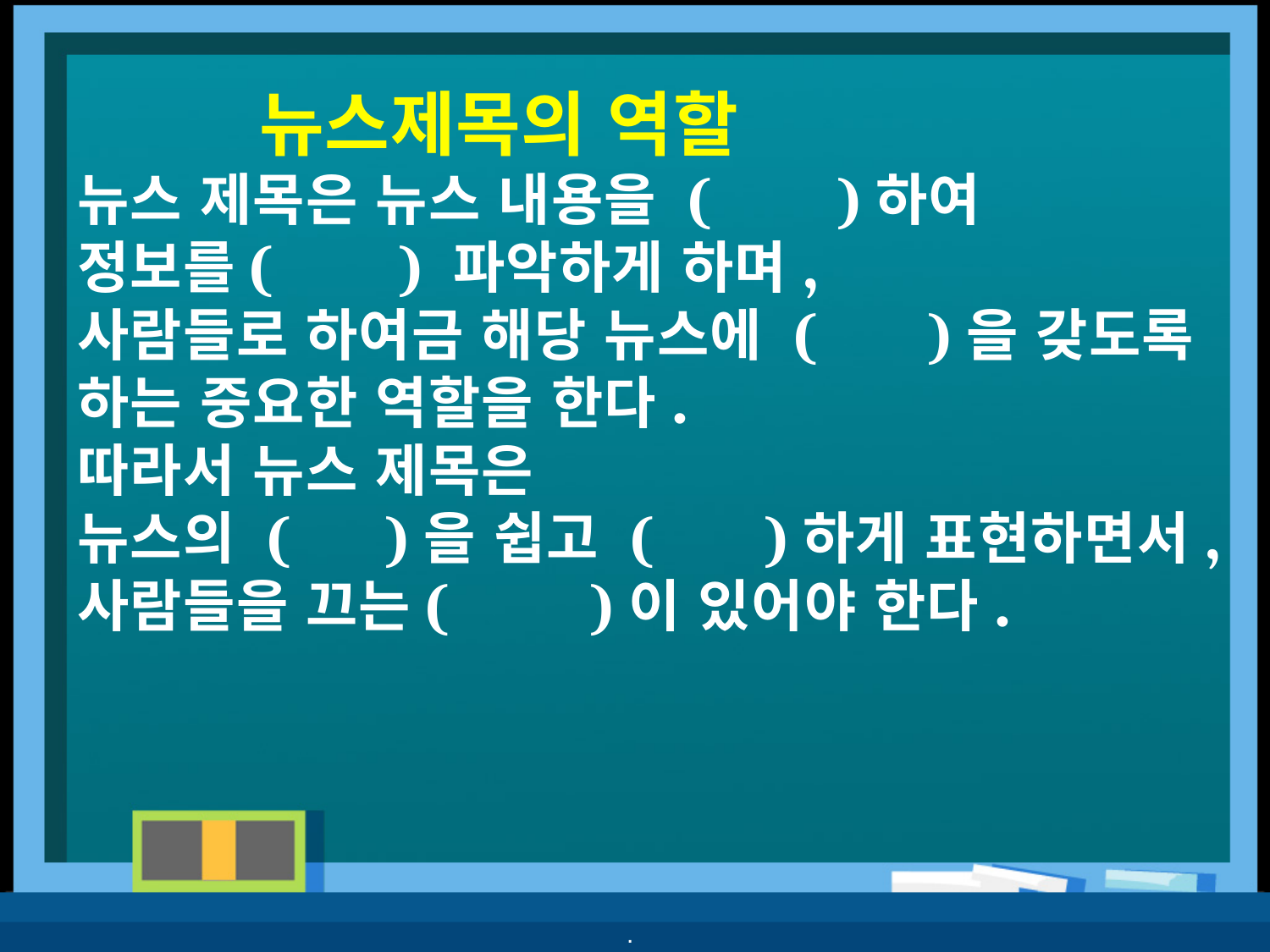

# 뉴스제목의 역할 뉴스 제목은 뉴스 내용을 (        )하여 정보를(        ) 파악하게 하며, 사람들로 하여금 해당 뉴스에 (       )을 갖도록 하는 중요한 역할을 한다. 따라서 뉴스 제목은 뉴스의 (      )을 쉽고 (       )하게 표현하면서, 사람들을 끄는(         )이 있어야 한다.